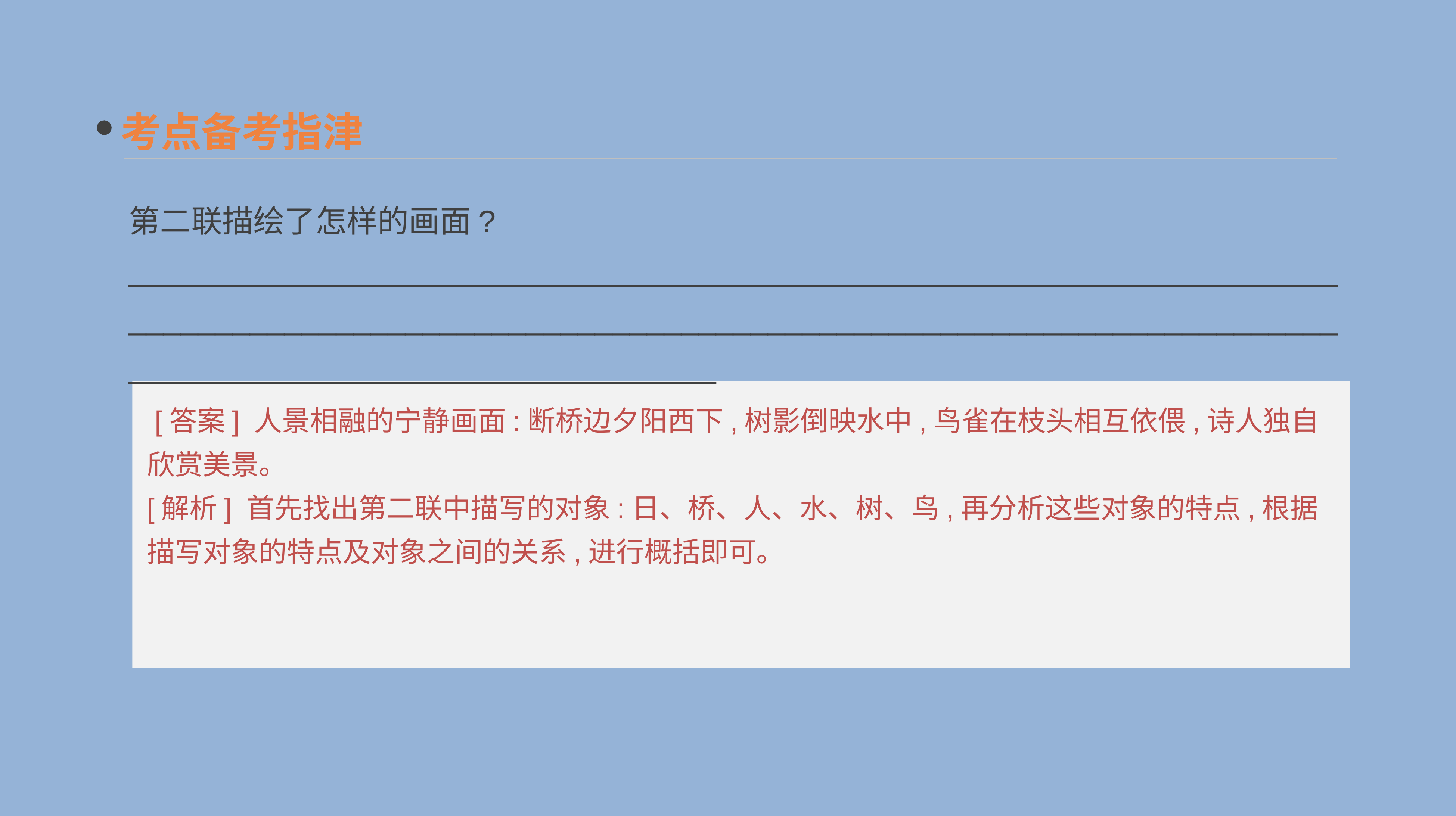

考点备考指津

第二联描绘了怎样的画面?
______________________________________________________________________________________________________________________________________________________________________________

 [答案] 人景相融的宁静画面:断桥边夕阳西下,树影倒映水中,鸟雀在枝头相互依偎,诗人独自欣赏美景。
[解析] 首先找出第二联中描写的对象:日、桥、人、水、树、鸟,再分析这些对象的特点,根据描写对象的特点及对象之间的关系,进行概括即可。